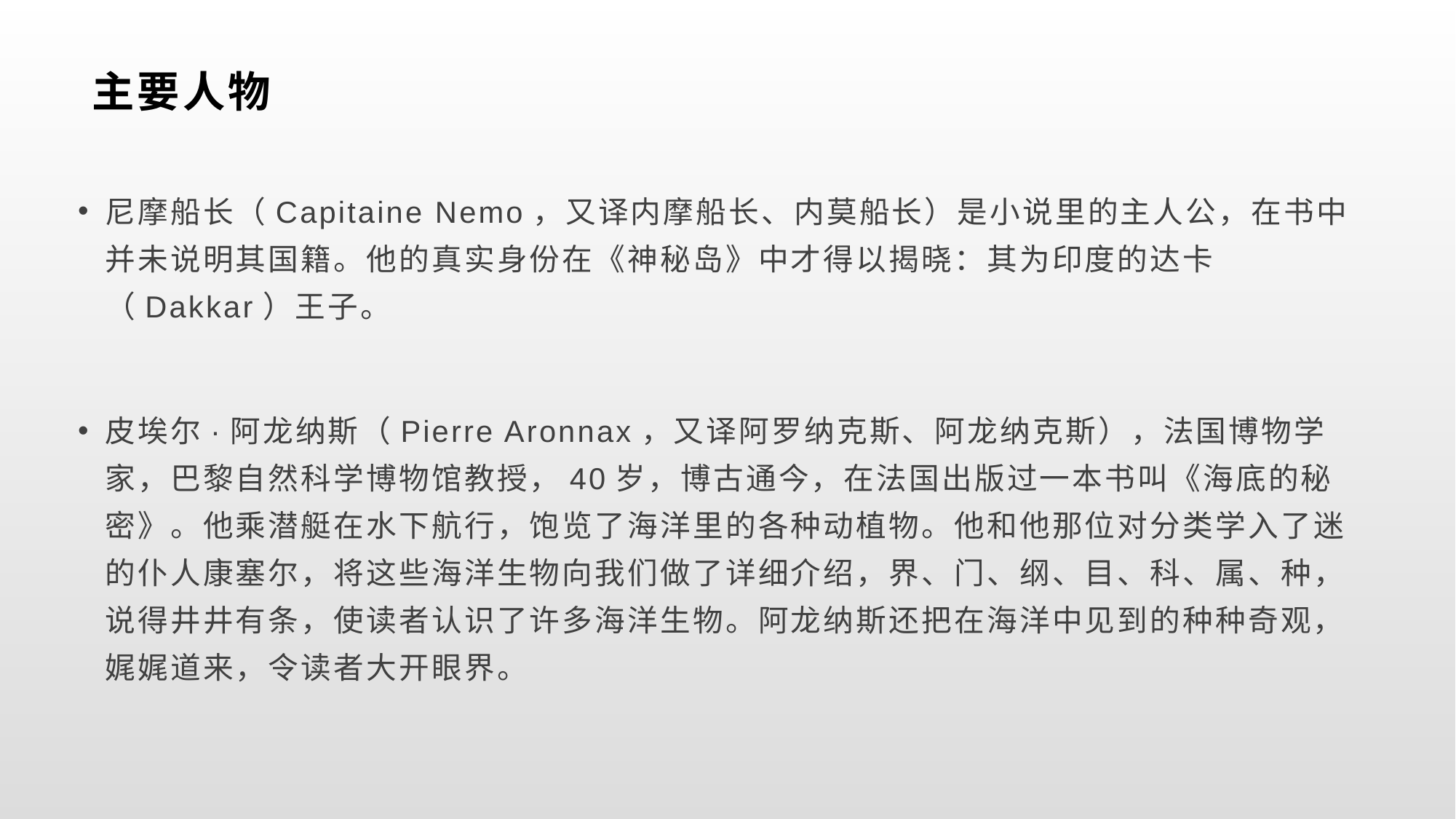

# 主要人物

尼摩船长（Capitaine Nemo，又译内摩船长、内莫船长）是小说里的主人公，在书中并未说明其国籍。他的真实身份在《神秘岛》中才得以揭晓：其为印度的达卡（Dakkar）王子。

皮埃尔·阿龙纳斯（Pierre Aronnax，又译阿罗纳克斯、阿龙纳克斯），法国博物学家，巴黎自然科学博物馆教授，40岁，博古通今，在法国出版过一本书叫《海底的秘密》。他乘潜艇在水下航行，饱览了海洋里的各种动植物。他和他那位对分类学入了迷的仆人康塞尔，将这些海洋生物向我们做了详细介绍，界、门、纲、目、科、属、种，说得井井有条，使读者认识了许多海洋生物。阿龙纳斯还把在海洋中见到的种种奇观，娓娓道来，令读者大开眼界。